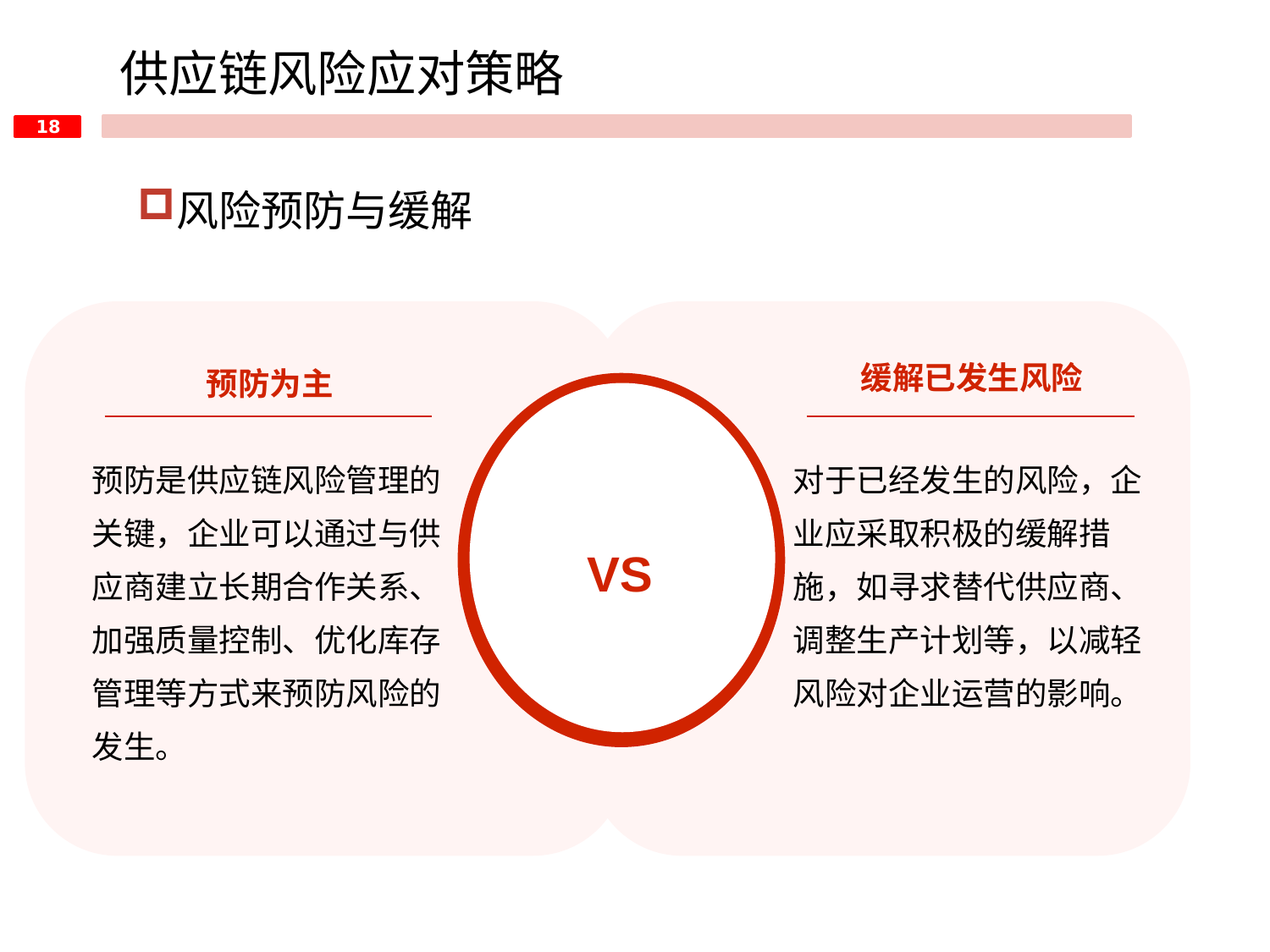

供应链风险应对策略
18
风险预防与缓解

预防为主
缓解已发生风险

预防是供应链风险管理的关键，企业可以通过与供应商建立长期合作关系、加强质量控制、优化库存管理等方式来预防风险的发生。
对于已经发生的风险，企业应采取积极的缓解措施，如寻求替代供应商、调整生产计划等，以减轻风险对企业运营的影响。
VS